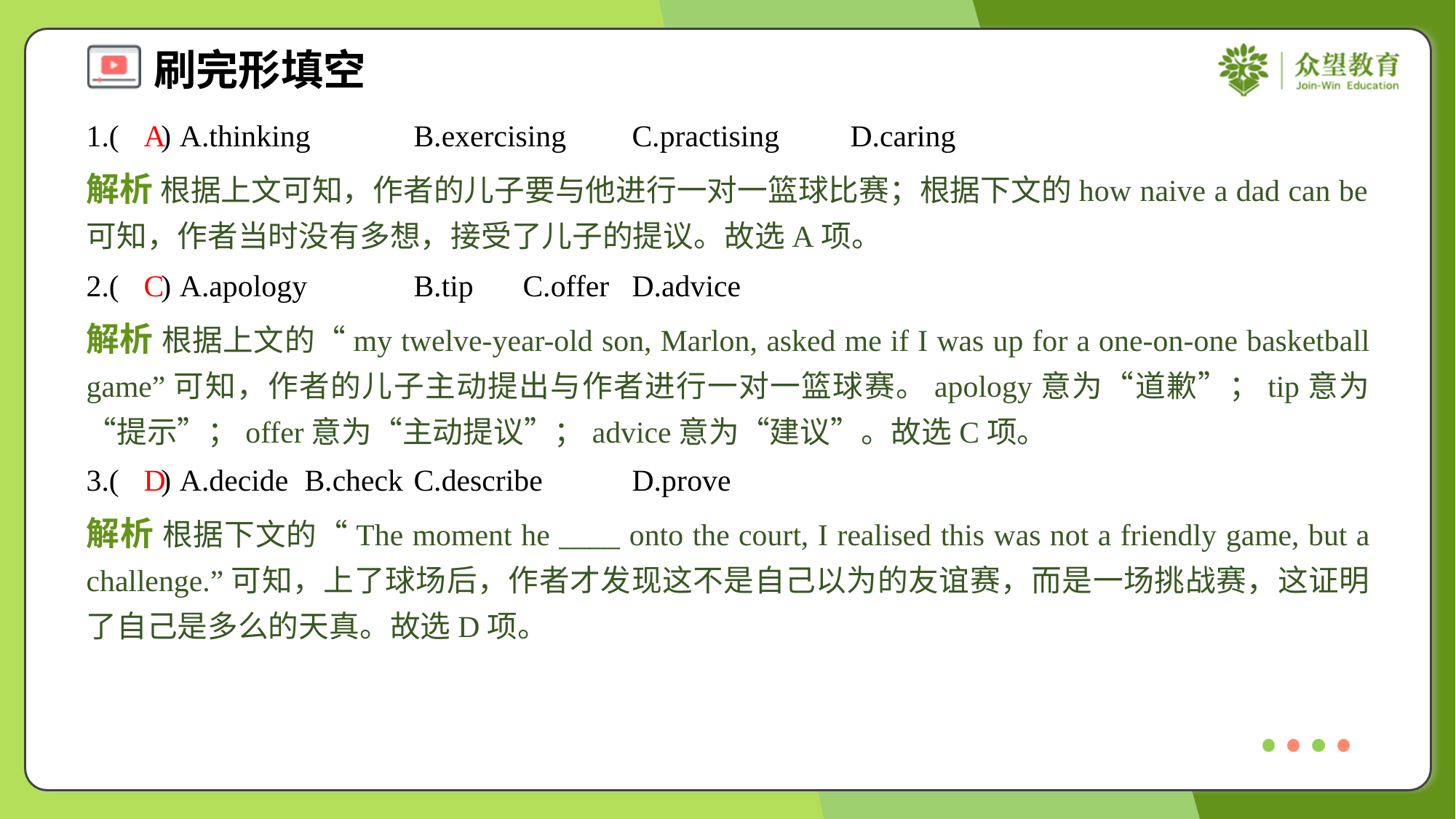

1.(     ) A.thinking	B.exercising	C.practising	D.caring
A
解析 根据上文可知，作者的儿子要与他进行一对一篮球比赛；根据下文的how naive a dad can be可知，作者当时没有多想，接受了儿子的提议。故选A项。
2.(     ) A.apology	B.tip	C.offer	D.advice
C
解析 根据上文的“my twelve-year-old son, Marlon, asked me if I was up for a one-on-one basketball game”可知，作者的儿子主动提出与作者进行一对一篮球赛。apology意为“道歉”；tip意为“提示”；offer意为“主动提议”；advice意为“建议”。故选C项。
3.(     ) A.decide	B.check	C.describe	D.prove
D
解析 根据下文的“The moment he ____ onto the court, I realised this was not a friendly game, but a challenge.”可知，上了球场后，作者才发现这不是自己以为的友谊赛，而是一场挑战赛，这证明了自己是多么的天真。故选D项。